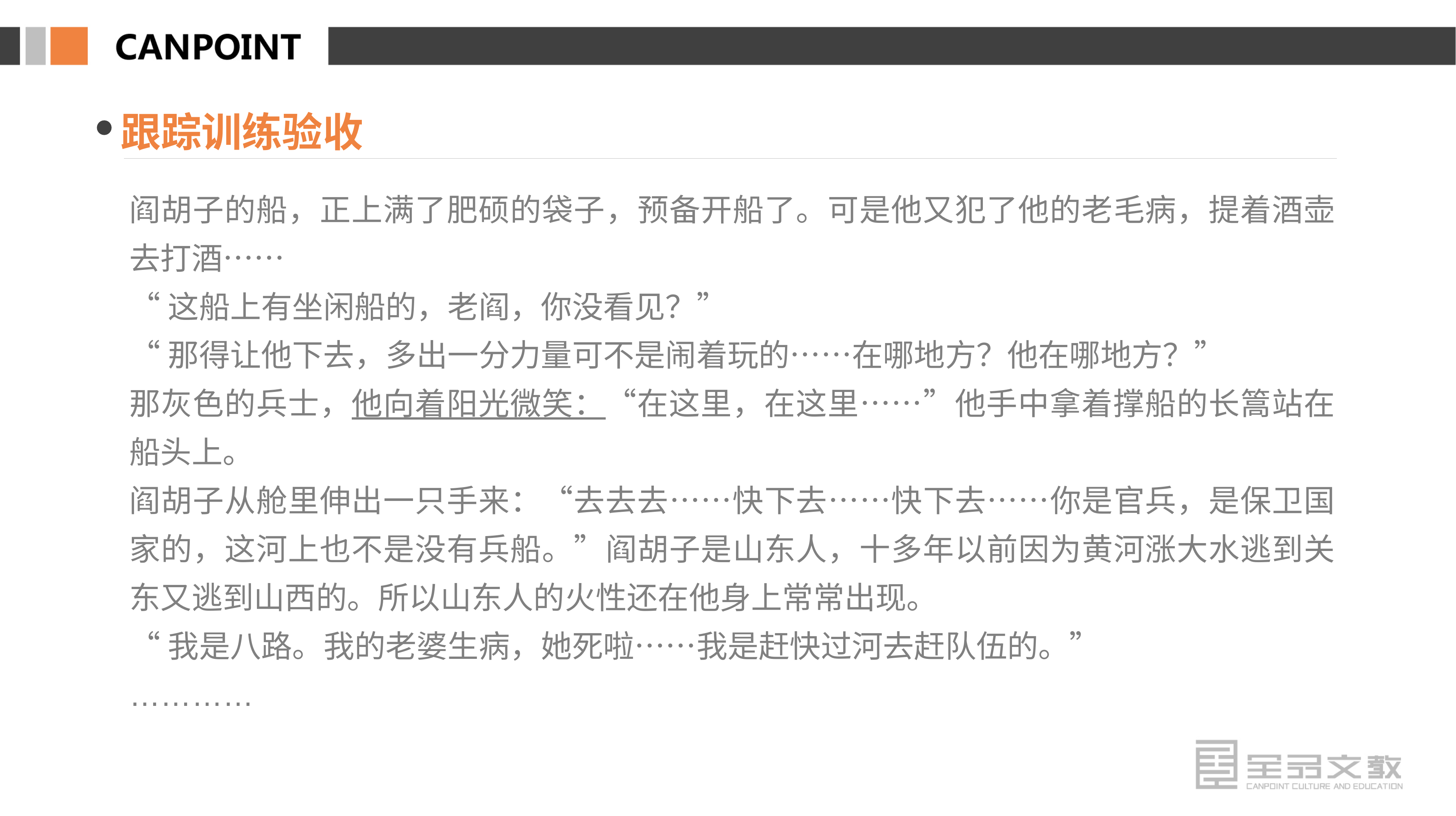

跟踪训练验收

阎胡子的船，正上满了肥硕的袋子，预备开船了。可是他又犯了他的老毛病，提着酒壶去打酒……
“这船上有坐闲船的，老阎，你没看见？”
“那得让他下去，多出一分力量可不是闹着玩的……在哪地方？他在哪地方？”
那灰色的兵士，他向着阳光微笑：“在这里，在这里……”他手中拿着撑船的长篙站在船头上。
阎胡子从舱里伸出一只手来：“去去去……快下去……快下去……你是官兵，是保卫国家的，这河上也不是没有兵船。”阎胡子是山东人，十多年以前因为黄河涨大水逃到关东又逃到山西的。所以山东人的火性还在他身上常常出现。
“我是八路。我的老婆生病，她死啦……我是赶快过河去赶队伍的。”
…………